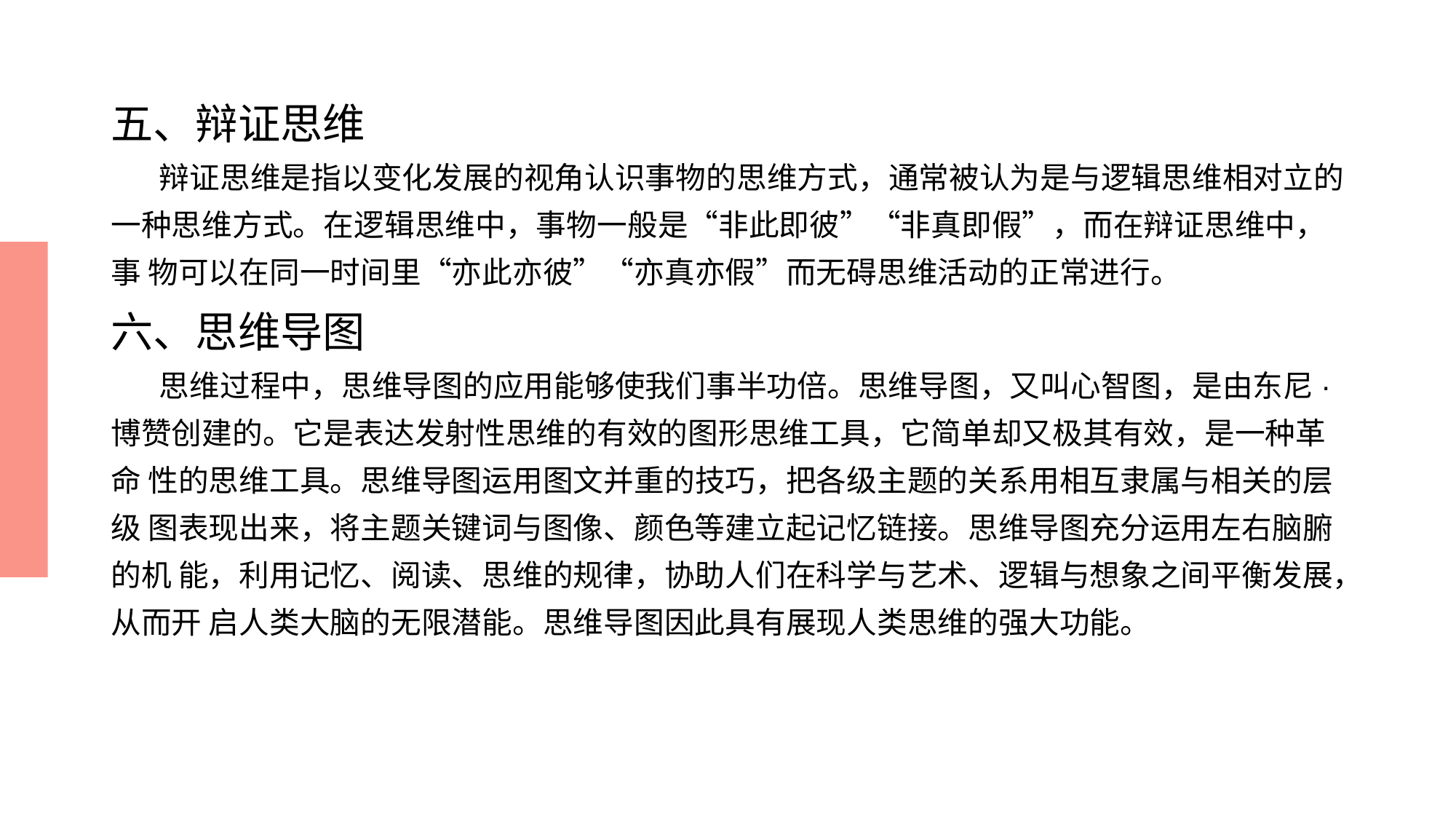

# 五、辩证思维 辩证思维是指以变化发展的视角认识事物的思维方式，通常被认为是与逻辑思维相对立的 一种思维方式。在逻辑思维中，事物一般是“非此即彼”“非真即假”，而在辩证思维中，事 物可以在同一时间里“亦此亦彼”“亦真亦假”而无碍思维活动的正常进行。 六、思维导图 思维过程中，思维导图的应用能够使我们事半功倍。思维导图，又叫心智图，是由东尼· 博赞创建的。它是表达发射性思维的有效的图形思维工具，它简单却又极其有效，是一种革命 性的思维工具。思维导图运用图文并重的技巧，把各级主题的关系用相互隶属与相关的层级 图表现出来，将主题关键词与图像、颜色等建立起记忆链接。思维导图充分运用左右脑腑的机 能，利用记忆、阅读、思维的规律，协助人们在科学与艺术、逻辑与想象之间平衡发展，从而开 启人类大脑的无限潜能。思维导图因此具有展现人类思维的强大功能。